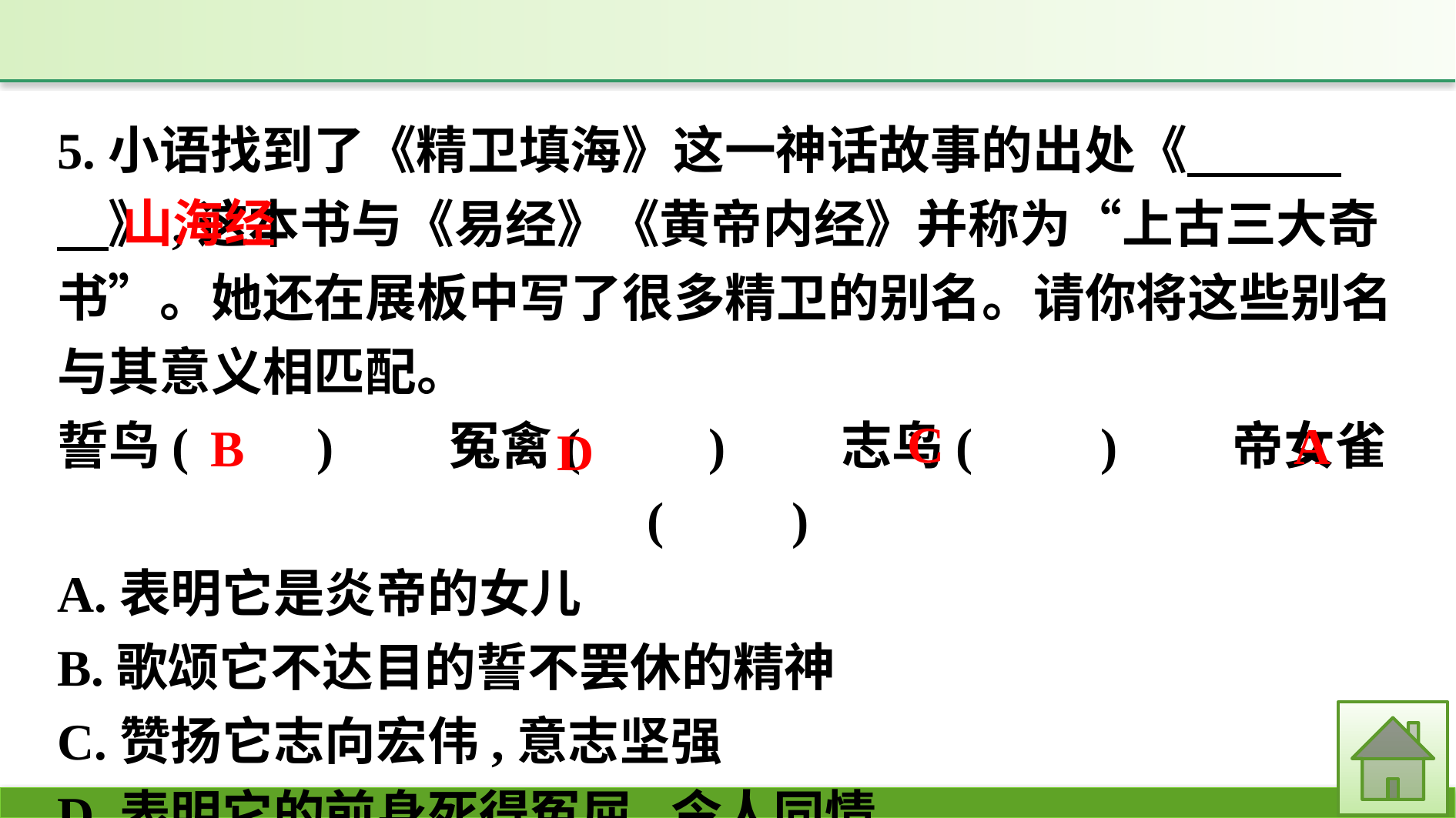

5.小语找到了《精卫填海》这一神话故事的出处《　　　　》,这本书与《易经》《黄帝内经》并称为“上古三大奇书”。她还在展板中写了很多精卫的别名。请你将这些别名与其意义相匹配。
誓鸟(　　)　　冤禽(　　)　　志鸟(　　)　　帝女雀(　　)
A.表明它是炎帝的女儿
B.歌颂它不达目的誓不罢休的精神
C.赞扬它志向宏伟,意志坚强
D.表明它的前身死得冤屈,令人同情
山海经
C
A
B
D